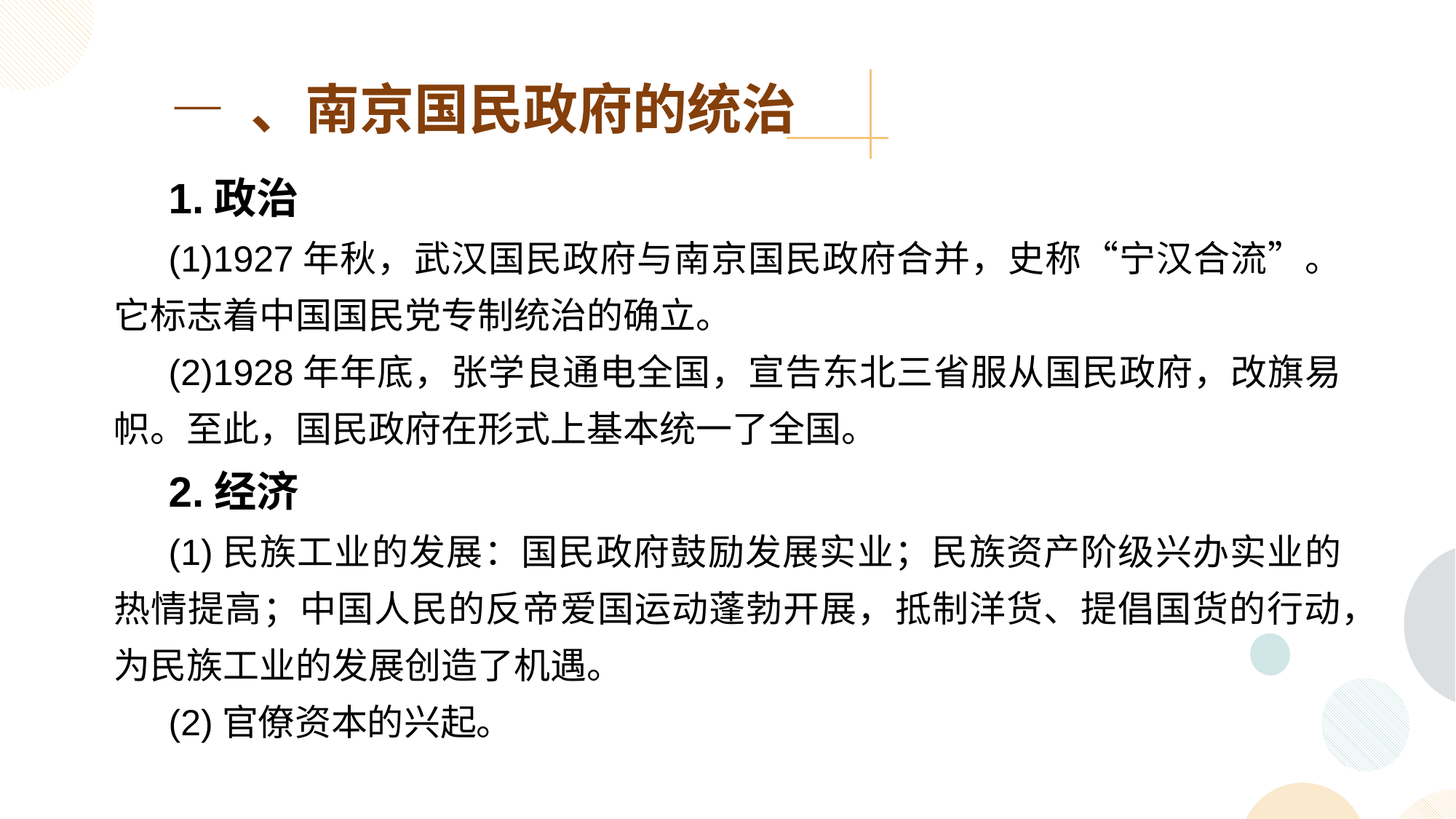

— 、南京国民政府的统治
1.政治
(1)1927年秋，武汉国民政府与南京国民政府合并，史称“宁汉合流”。它标志着中国国民党专制统治的确立。
(2)1928年年底，张学良通电全国，宣告东北三省服从国民政府，改旗易帜。至此，国民政府在形式上基本统一了全国。
2.经济
(1)民族工业的发展：国民政府鼓励发展实业；民族资产阶级兴办实业的热情提高；中国人民的反帝爱国运动蓬勃开展，抵制洋货、提倡国货的行动，为民族工业的发展创造了机遇。
(2)官僚资本的兴起。